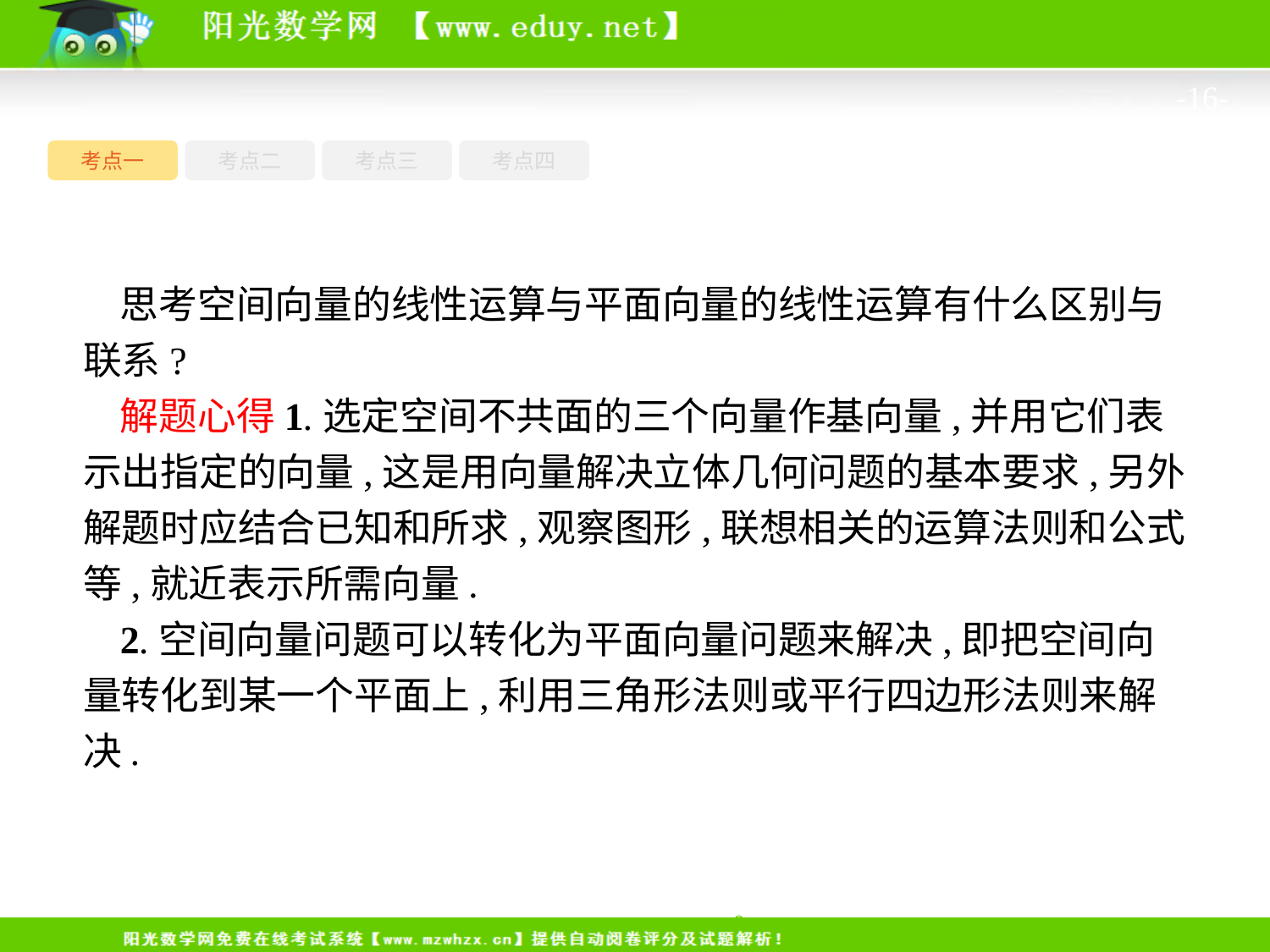

-16-
考点一
考点三
考点四
考点二
思考空间向量的线性运算与平面向量的线性运算有什么区别与联系?
解题心得1.选定空间不共面的三个向量作基向量,并用它们表示出指定的向量,这是用向量解决立体几何问题的基本要求,另外解题时应结合已知和所求,观察图形,联想相关的运算法则和公式等,就近表示所需向量.
2.空间向量问题可以转化为平面向量问题来解决,即把空间向量转化到某一个平面上,利用三角形法则或平行四边形法则来解决.